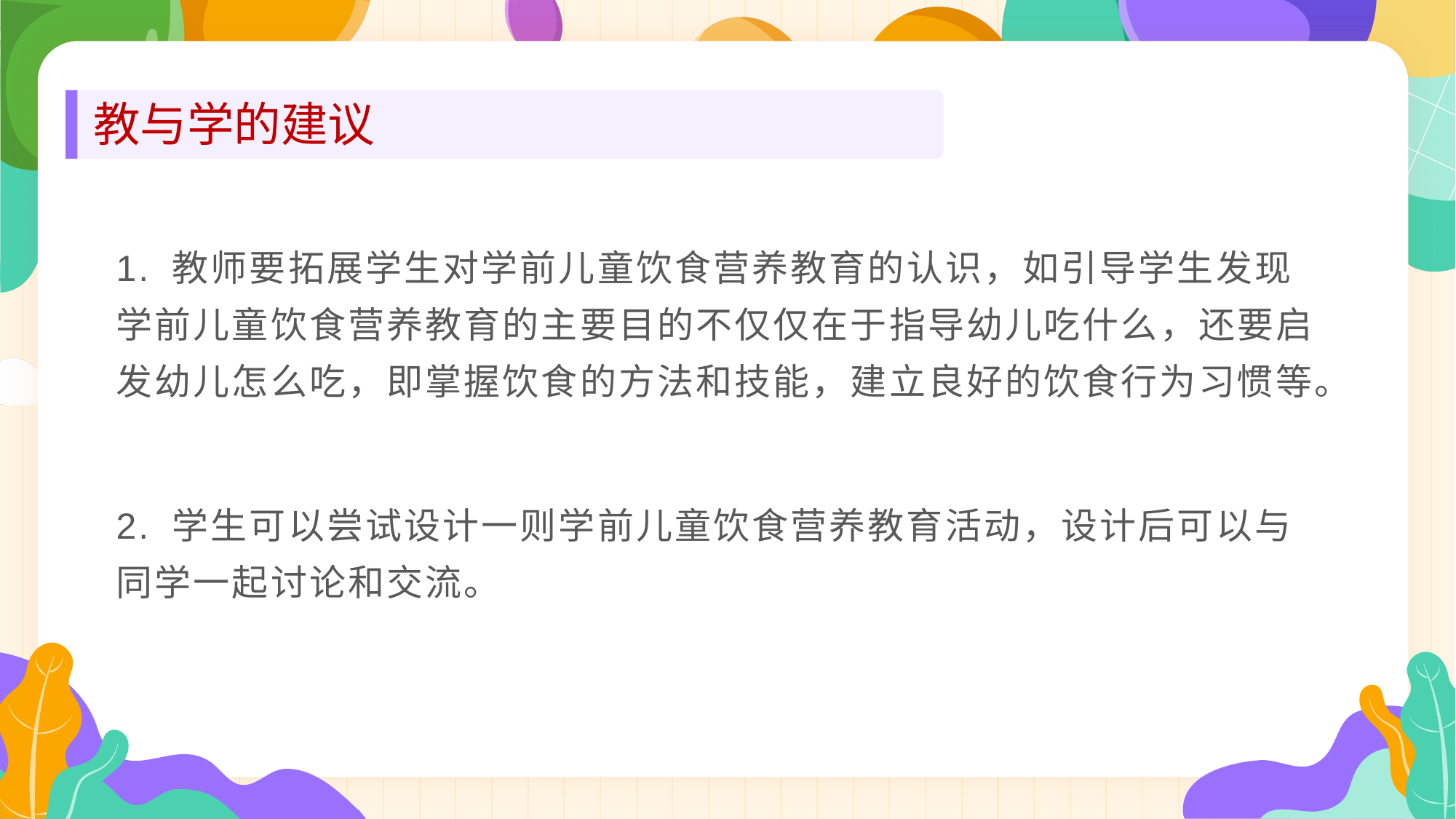

教与学的建议
1. 教师要拓展学生对学前儿童饮食营养教育的认识，如引导学生发现学前儿童饮食营养教育的主要目的不仅仅在于指导幼儿吃什么，还要启发幼儿怎么吃，即掌握饮食的方法和技能，建立良好的饮食行为习惯等。

2. 学生可以尝试设计一则学前儿童饮食营养教育活动，设计后可以与同学一起讨论和交流。